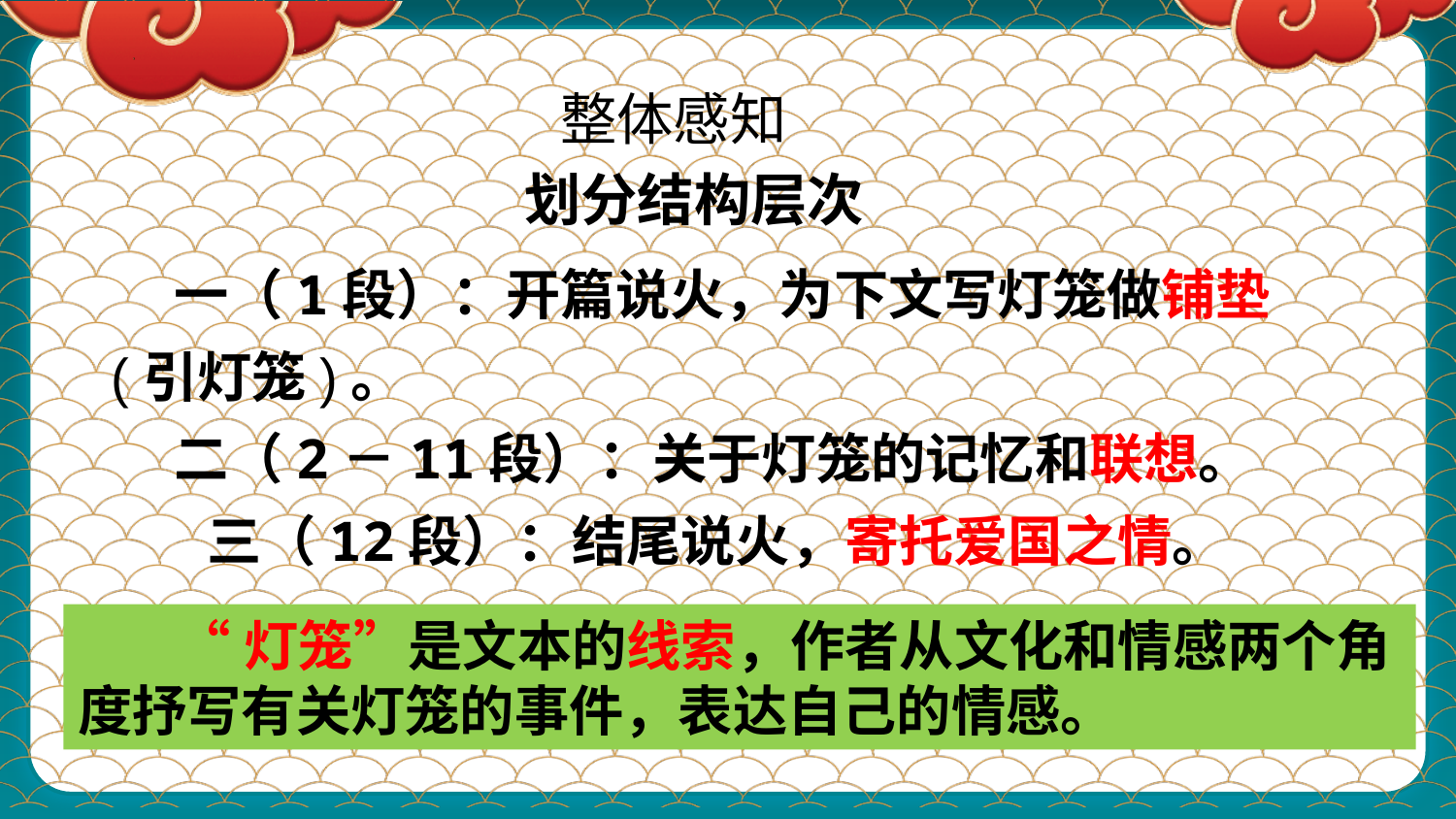

整体感知
划分结构层次
    一（1段）：开篇说火，为下文写灯笼做铺垫 (引灯笼)。
    二（2－11段）：关于灯笼的记忆和联想。
 三（12段）：结尾说火，寄托爱国之情。
        “灯笼”是文本的线索，作者从文化和情感两个角度抒写有关灯笼的事件，表达自己的情感。